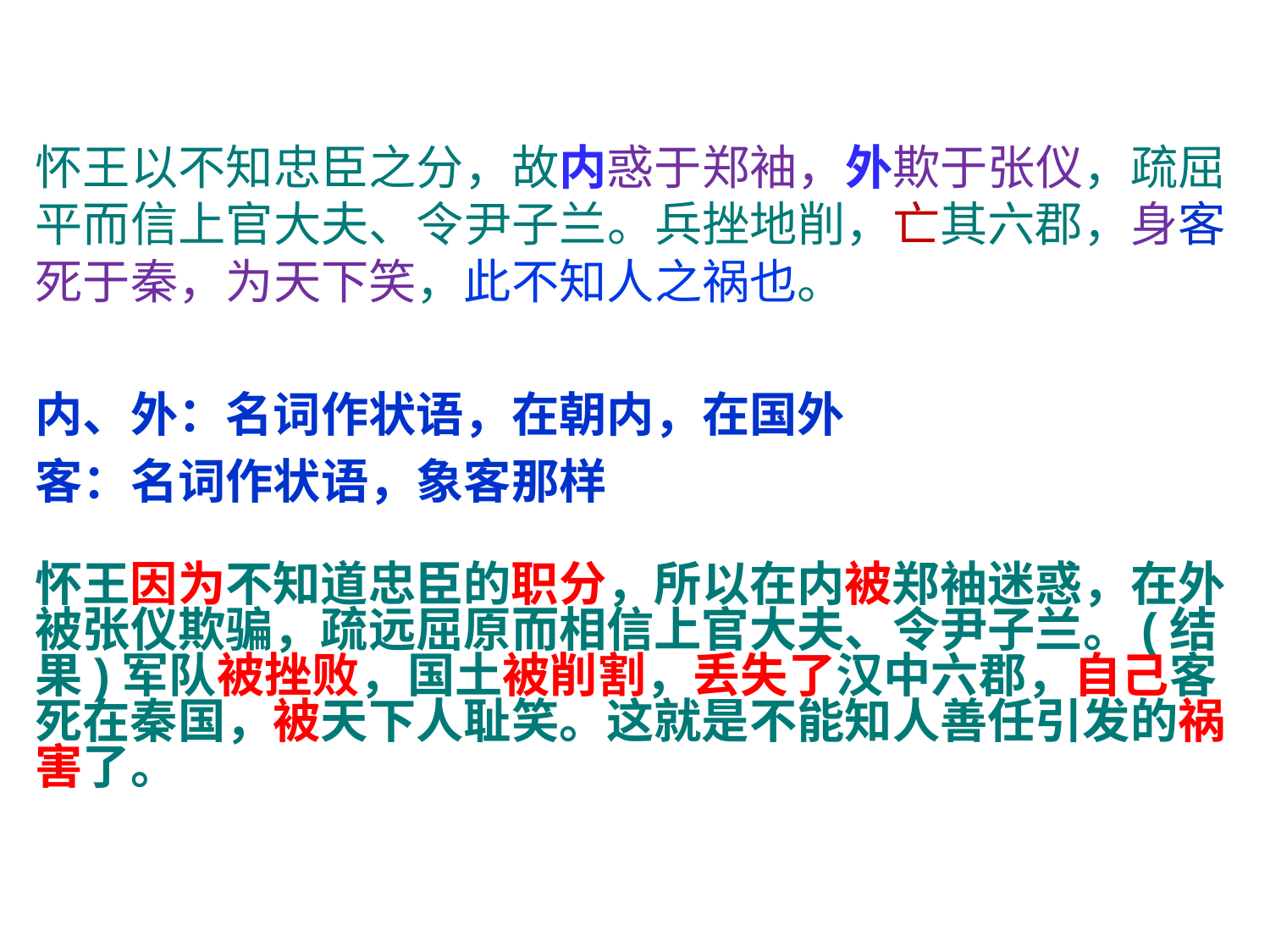

怀王以不知忠臣之分，故内惑于郑袖，外欺于张仪，疏屈平而信上官大夫、令尹子兰。兵挫地削，亡其六郡，身客死于秦，为天下笑，此不知人之祸也。

内、外：名词作状语，在朝内，在国外
客：名词作状语，象客那样

怀王因为不知道忠臣的职分，所以在内被郑袖迷惑，在外被张仪欺骗，疏远屈原而相信上官大夫、令尹子兰。(结果)军队被挫败，国土被削割，丢失了汉中六郡，自己客死在秦国，被天下人耻笑。这就是不能知人善任引发的祸害了。